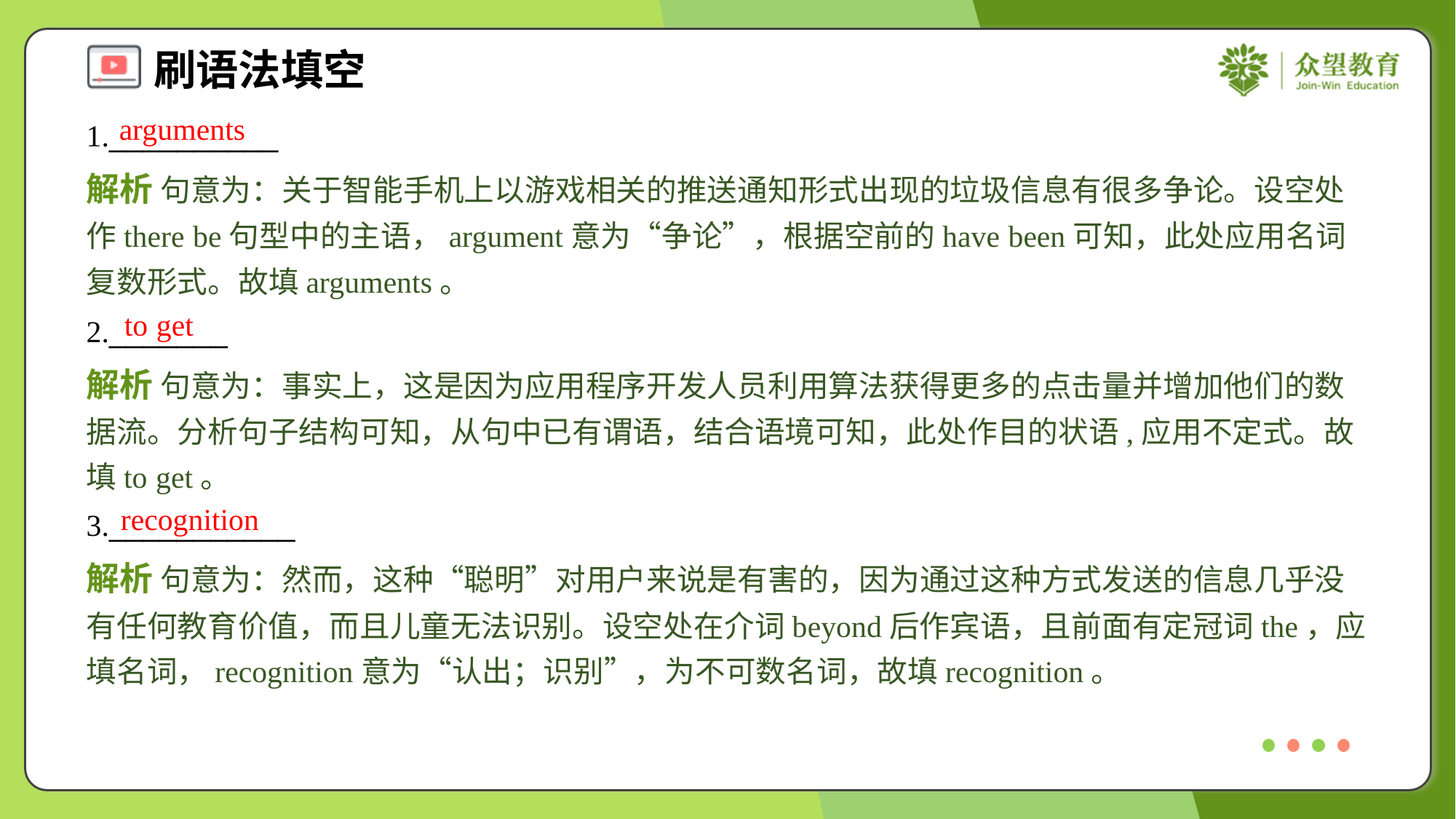

arguments
1.__________
解析 句意为：关于智能手机上以游戏相关的推送通知形式出现的垃圾信息有很多争论。设空处作there be句型中的主语，argument意为“争论”，根据空前的have been可知，此处应用名词复数形式。故填arguments。
to get
2._______
解析 句意为：事实上，这是因为应用程序开发人员利用算法获得更多的点击量并增加他们的数据流。分析句子结构可知，从句中已有谓语，结合语境可知，此处作目的状语,应用不定式。故填to get。
recognition
3.___________
解析 句意为：然而，这种“聪明”对用户来说是有害的，因为通过这种方式发送的信息几乎没有任何教育价值，而且儿童无法识别。设空处在介词beyond后作宾语，且前面有定冠词the，应填名词，recognition意为“认出；识别”，为不可数名词，故填recognition。